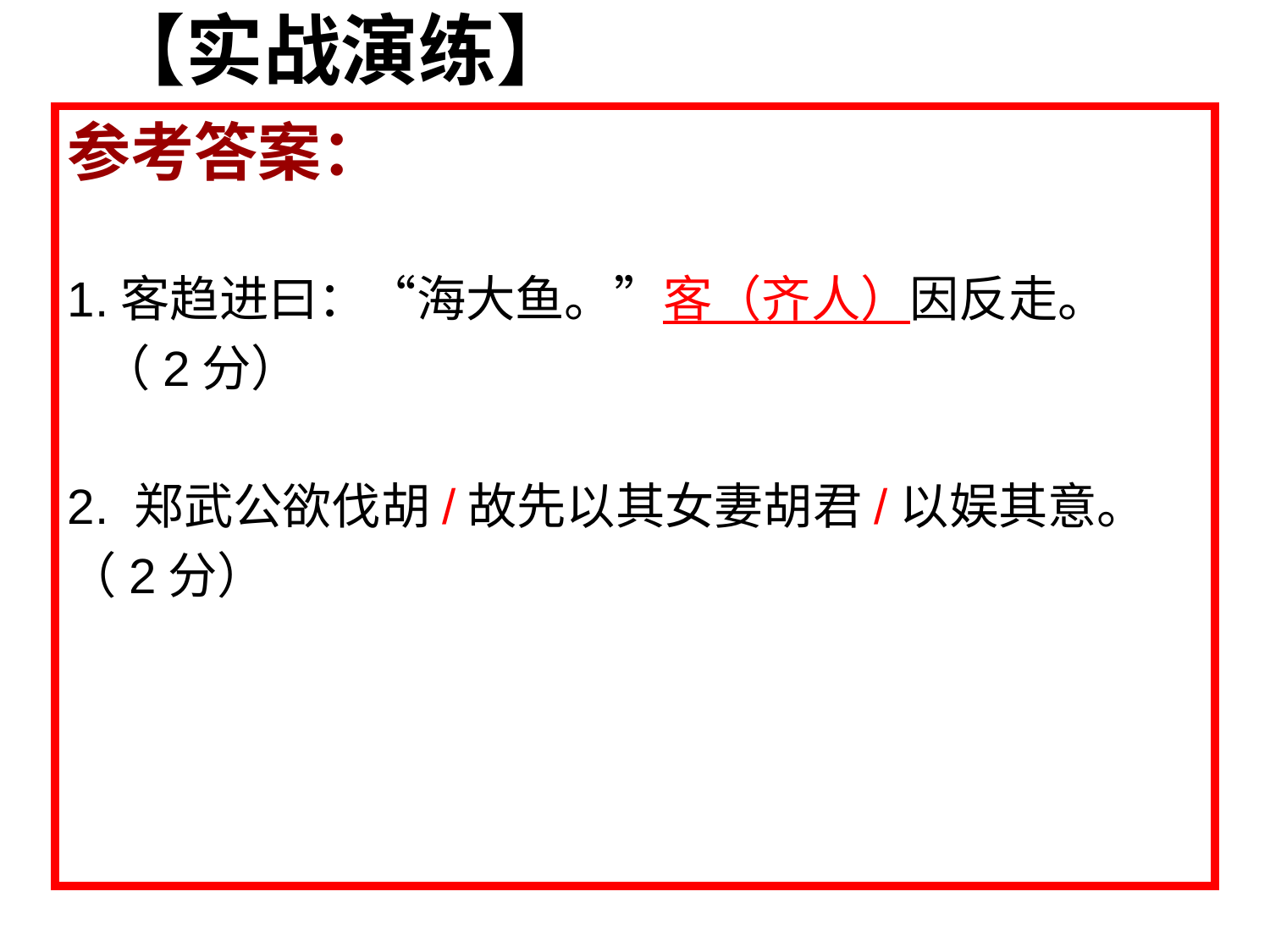

【实战演练】
参考答案：

1.客趋进曰：“海大鱼。”客（齐人）因反走。
  （2分）

2. 郑武公欲伐胡/故先以其女妻胡君/以娱其意。
（2分）